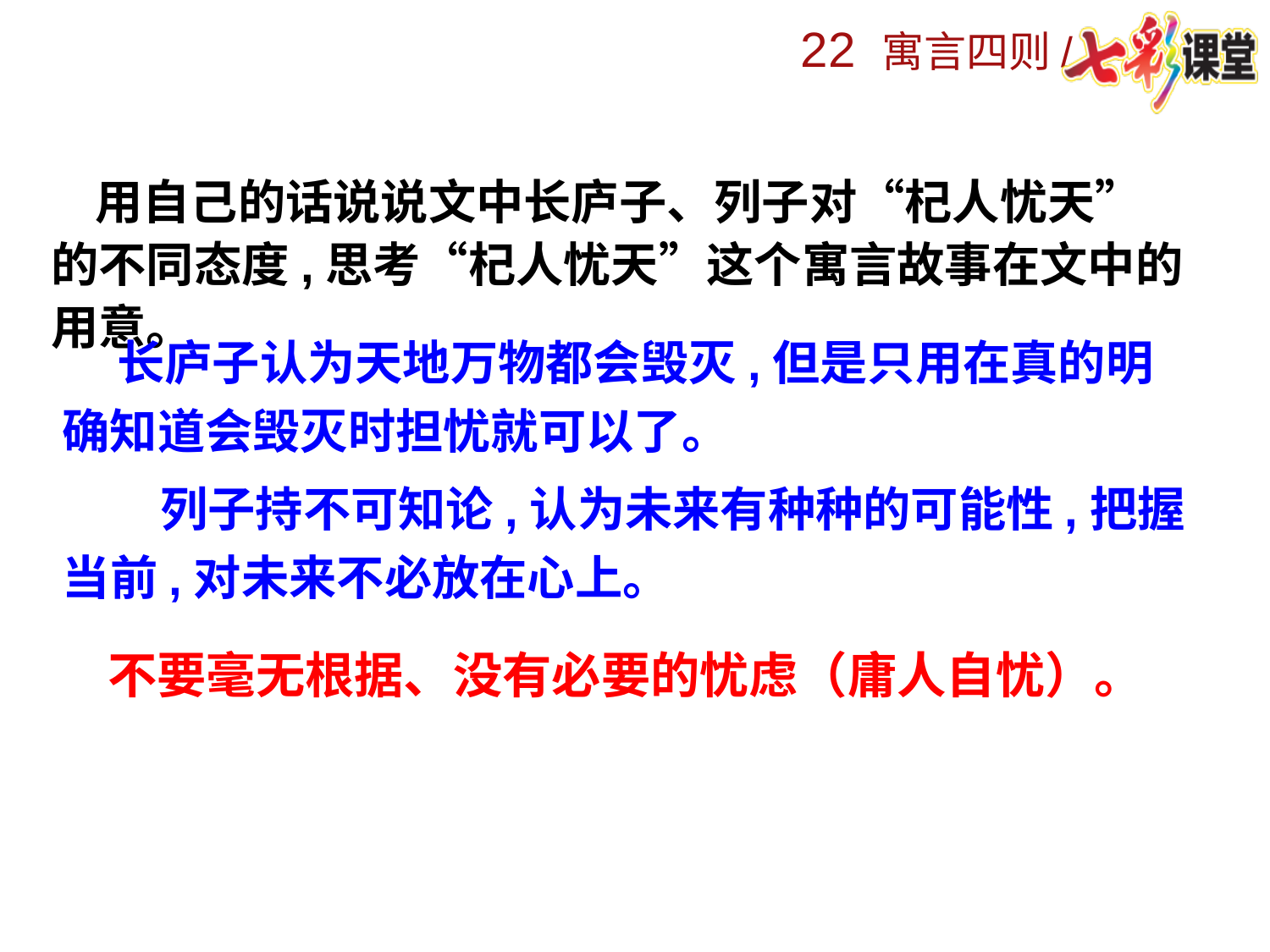

用自己的话说说文中长庐子、列子对“杞人忧天”的不同态度,思考“杞人忧天”这个寓言故事在文中的用意。
    长庐子认为天地万物都会毁灭,但是只用在真的明确知道会毁灭时担忧就可以了。
        列子持不可知论,认为未来有种种的可能性,把握当前,对未来不必放在心上。
   不要毫无根据、没有必要的忧虑（庸人自忧）。